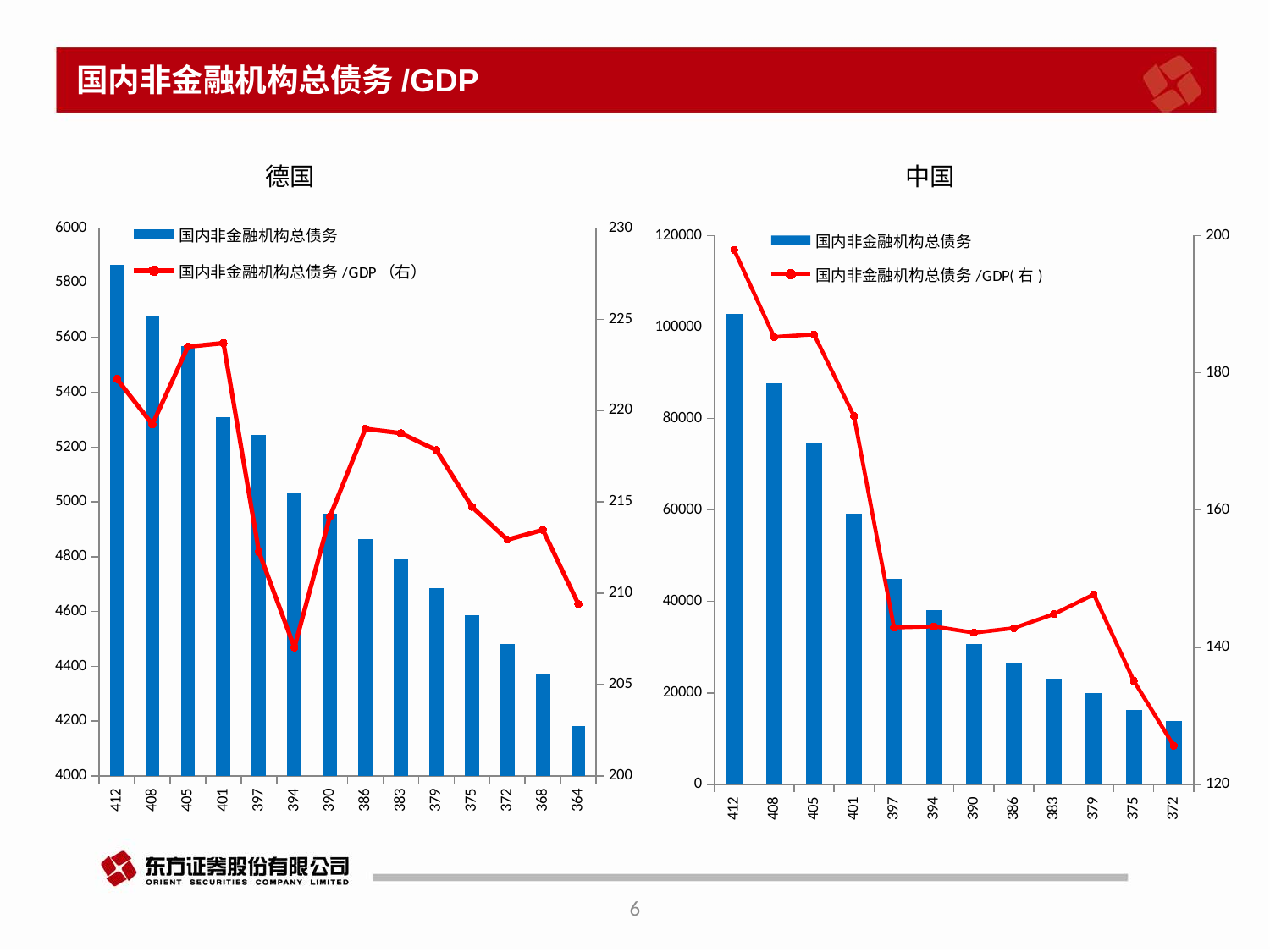

# 国内非金融机构总债务/GDP
德国
中国

### Chart

| Category | 国内非金融机构总债务 | 国内非金融机构总债务/GDP（右） |
|---|---|---|
| 41244 | 5866.400000000001 | 221.7358929874096 |
| 40878 | 5676.9 | 219.2479704626032 |
| 40513 | 5567.999999999999 | 223.50225790265927 |
| 40148 | 5308.1 | 223.70145605495503 |
| 39783 | 5244.6 | 212.2692483597965 |
| 39417 | 5035.4 | 207.03067181975166 |
| 39052 | 4958.4 | 214.20054949802142 |
| 38687 | 4864.799999999999 | 219.00590192273927 |
| 38322 | 4788.799999999999 | 218.76755946806517 |
| 37956 | 4685.2 | 217.83623691759772 |
| 37591 | 4586.299999999999 | 214.73653653466175 |
| 37226 | 4482.3 | 212.9297977254805 |
| 36861 | 4371.900000000001 | 213.46855270674746 |
| 36495 | 4180.0 | 209.4104444711635 |

### Chart

| Category | 国内非金融机构总债务 | 国内非金融机构总债务/GDP(右) |
|---|---|---|
| 41244 | 102784.53911273998 | 197.92059516192353 |
| 40878 | 87629.39159999999 | 185.22225895363383 |
| 40513 | 74518.25997 | 185.59373663677744 |
| 40148 | 59203.887 | 173.66793353349996 |
| 39783 | 44865.151 | 142.86197891821035 |
| 39417 | 38016.44 | 143.02094076293713 |
| 39052 | 30740.105 | 142.10843716087084 |
| 38687 | 26406.333 | 142.78527451096159 |
| 38322 | 23153.678999999993 | 144.82061362485553 |
| 37956 | 20058.913999999997 | 147.68448652232027 |
| 37591 | 16255.346999999998 | 135.08670917298053 |
| 37226 | 13777.381999999998 | 125.64279395003618 |
6